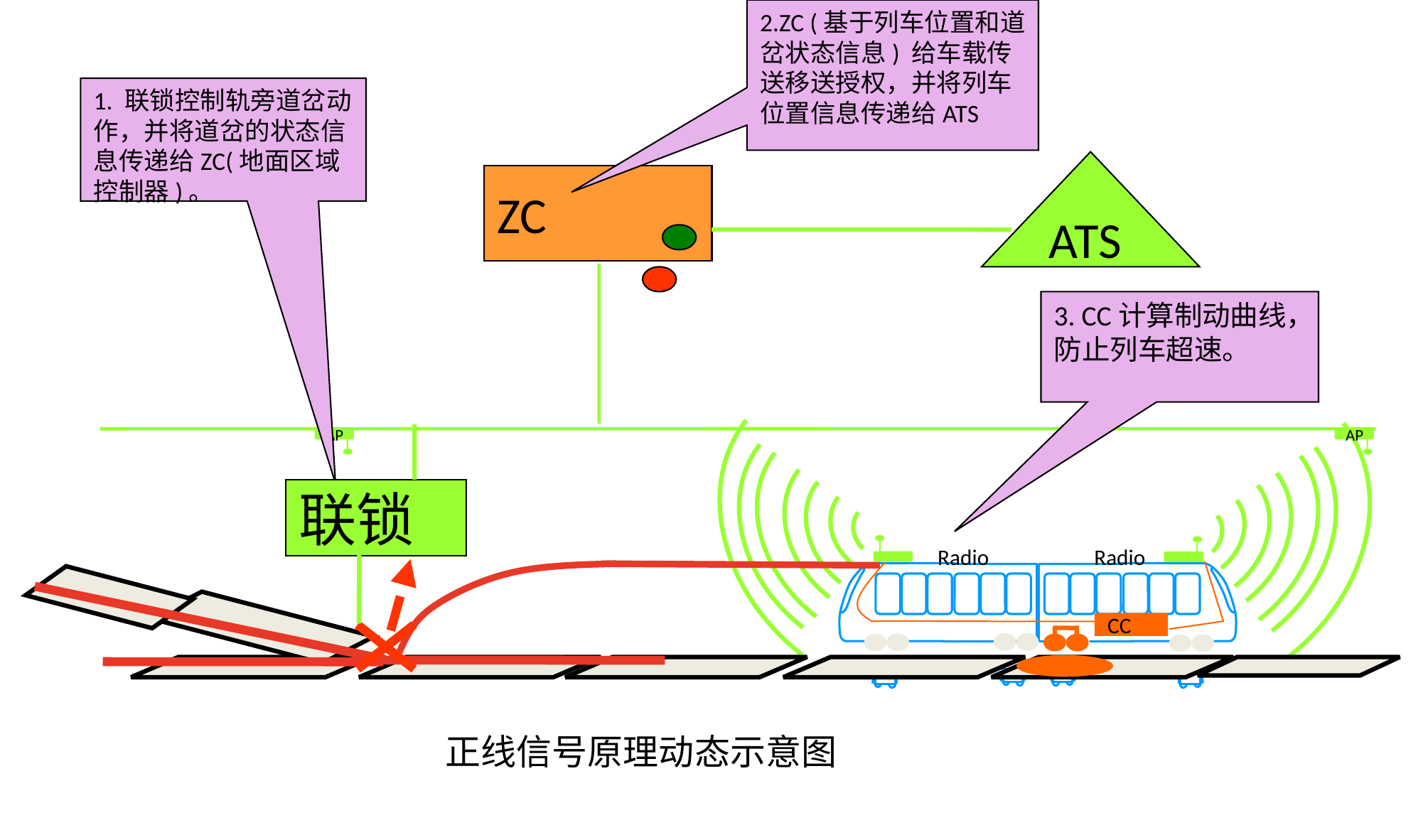

2.ZC (基于列车位置和道岔状态信息) 给车载传送移送授权，并将列车位置信息传递给ATS
1. 联锁控制轨旁道岔动作，并将道岔的状态信息传递给ZC(地面区域控制器)。
ATS
ZC

3. CC计算制动曲线，防止列车超速。

AP

AP

联锁

Radio
Radio

CC

正线信号原理动态示意图